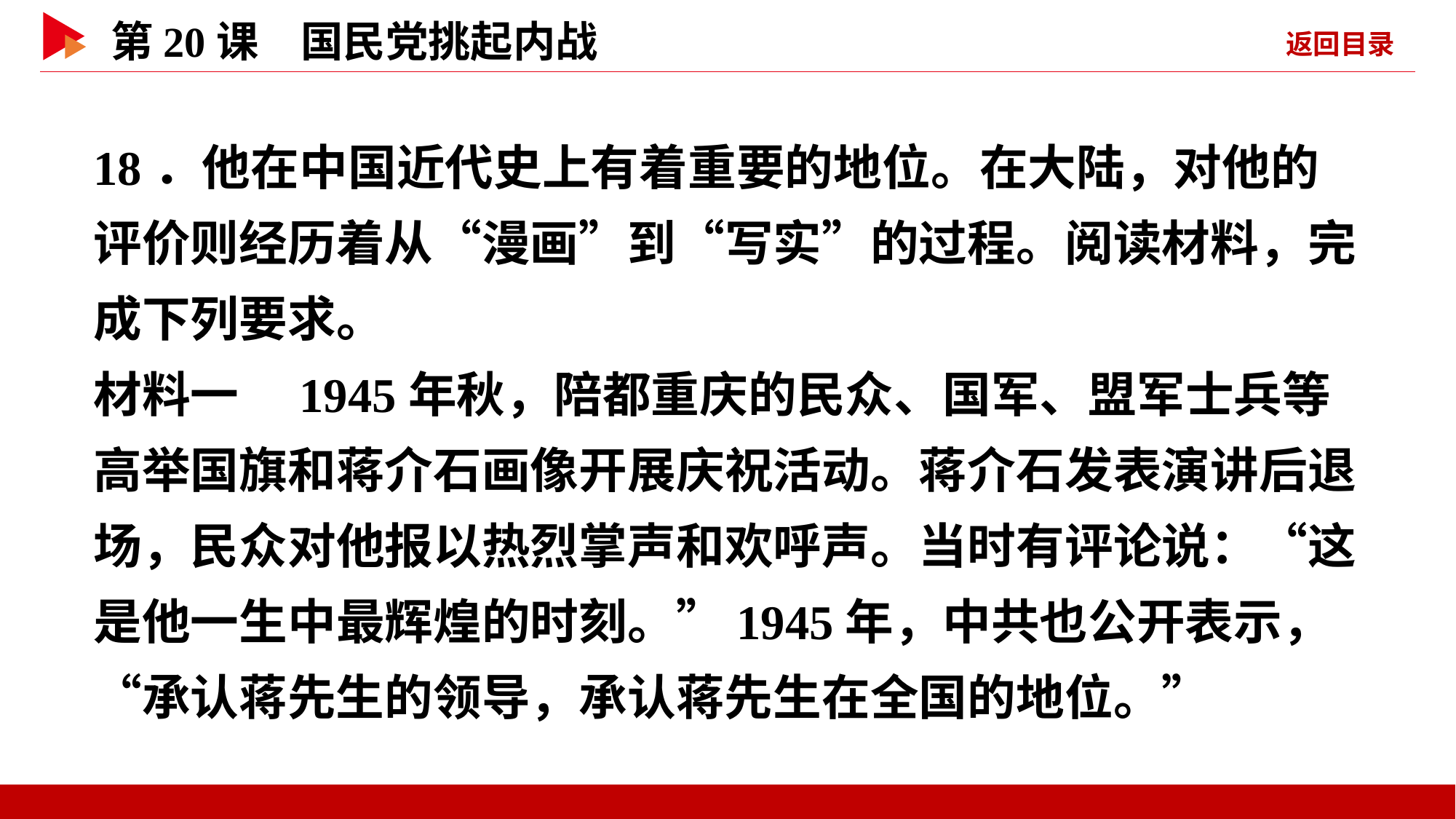

18．他在中国近代史上有着重要的地位。在大陆，对他的评价则经历着从“漫画”到“写实”的过程。阅读材料，完成下列要求。
材料一　1945年秋，陪都重庆的民众、国军、盟军士兵等高举国旗和蒋介石画像开展庆祝活动。蒋介石发表演讲后退场，民众对他报以热烈掌声和欢呼声。当时有评论说：“这是他一生中最辉煌的时刻。”1945年，中共也公开表示，“承认蒋先生的领导，承认蒋先生在全国的地位。”